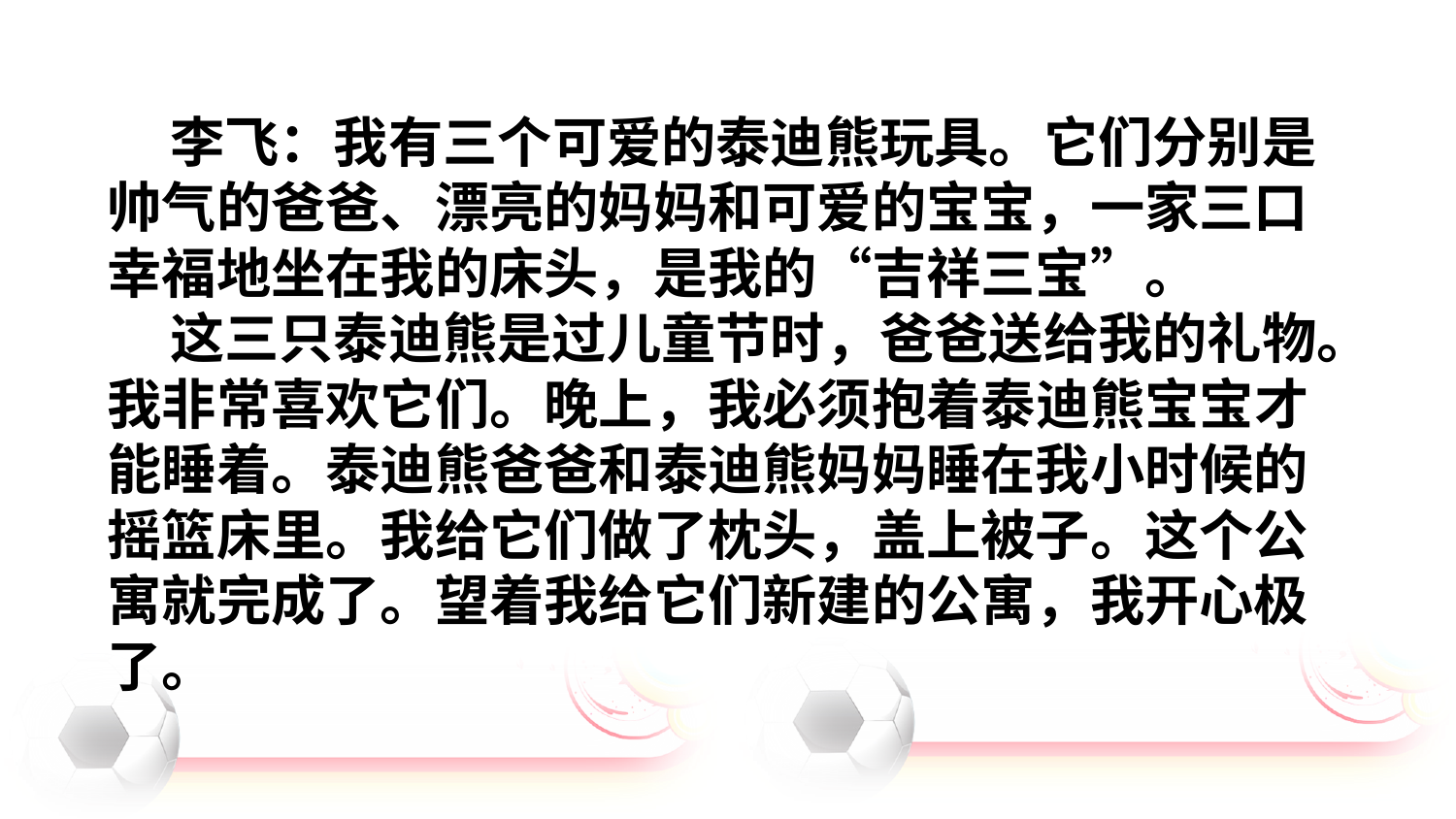

李飞：我有三个可爱的泰迪熊玩具。它们分别是帅气的爸爸、漂亮的妈妈和可爱的宝宝，一家三口幸福地坐在我的床头，是我的“吉祥三宝”。
    这三只泰迪熊是过儿童节时，爸爸送给我的礼物。我非常喜欢它们。晚上，我必须抱着泰迪熊宝宝才能睡着。泰迪熊爸爸和泰迪熊妈妈睡在我小时候的摇篮床里。我给它们做了枕头，盖上被子。这个公寓就完成了。望着我给它们新建的公寓，我开心极了。